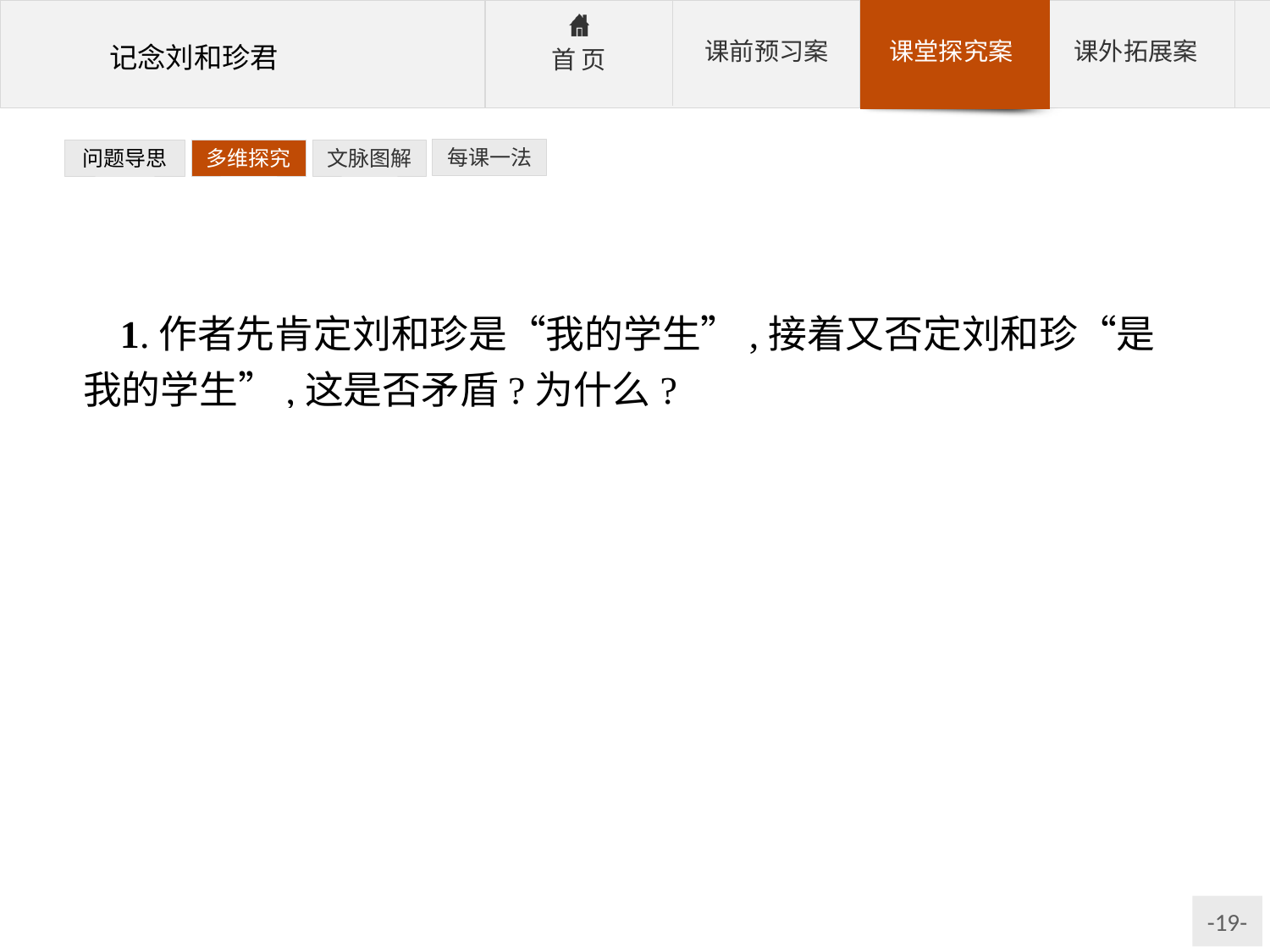

每课一法
问题导思
多维探究
文脉图解
1.作者先肯定刘和珍是“我的学生”,接着又否定刘和珍“是我的学生”,这是否矛盾?为什么?
提示:本题的关键在于回答作者为什么否定刘和珍“是我的学生”,结合具体语句体会其中蕴含的作者的情感。
参考答案:不矛盾。肯定是从“师生关系”的角度讲,否定是从“革命精神”的角度讲,而“苟活到现在的我”是作者的自谦之词,表达了作者对刘和珍由衷的敬意以及深深的自责。